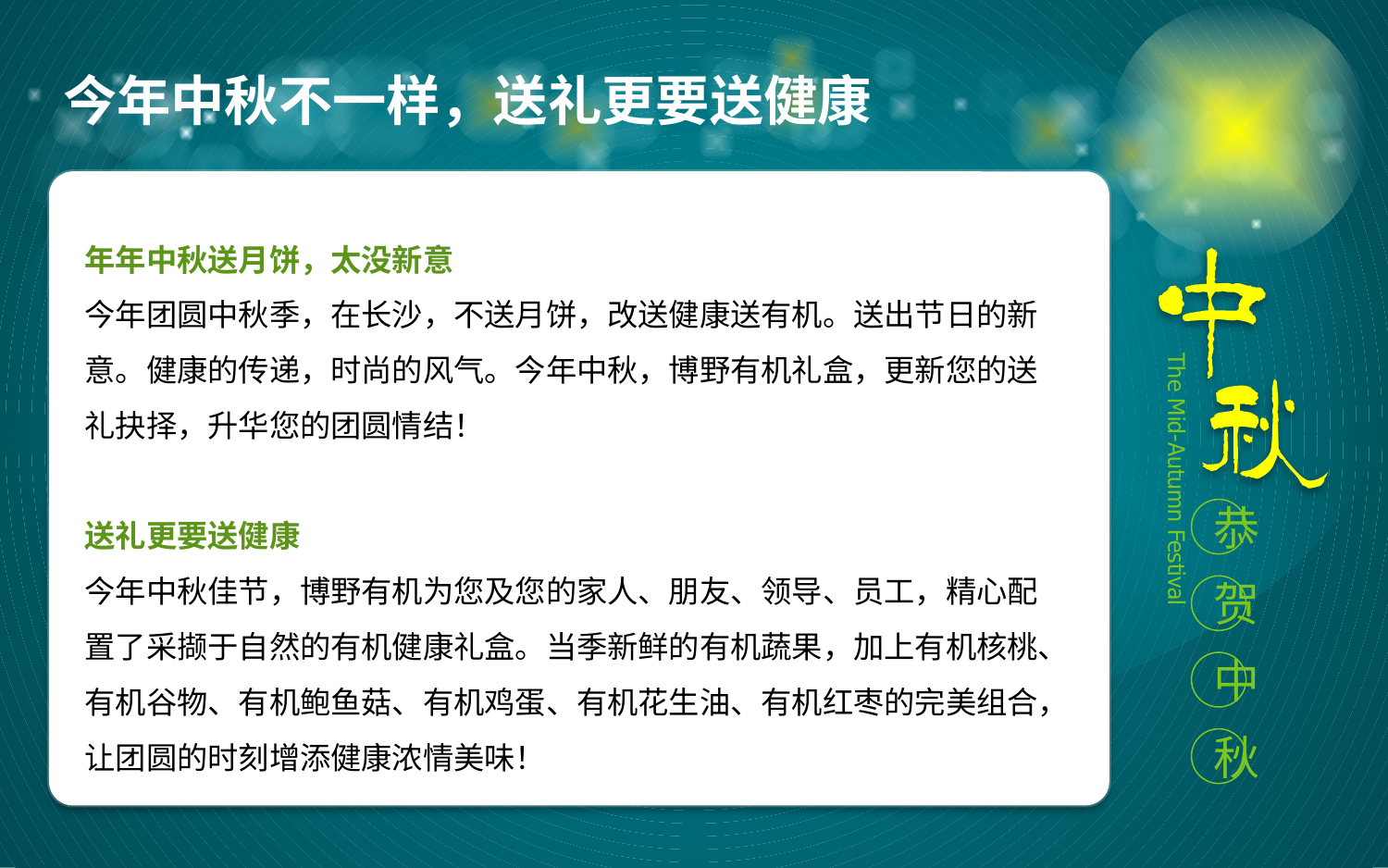

# 今年中秋不一样，送礼更要送健康
年年中秋送月饼，太没新意
今年团圆中秋季，在长沙，不送月饼，改送健康送有机。送出节日的新意。健康的传递，时尚的风气。今年中秋，博野有机礼盒，更新您的送礼抉择，升华您的团圆情结！

送礼更要送健康
今年中秋佳节，博野有机为您及您的家人、朋友、领导、员工，精心配置了采撷于自然的有机健康礼盒。当季新鲜的有机蔬果，加上有机核桃、有机谷物、有机鲍鱼菇、有机鸡蛋、有机花生油、有机红枣的完美组合，让团圆的时刻增添健康浓情美味！